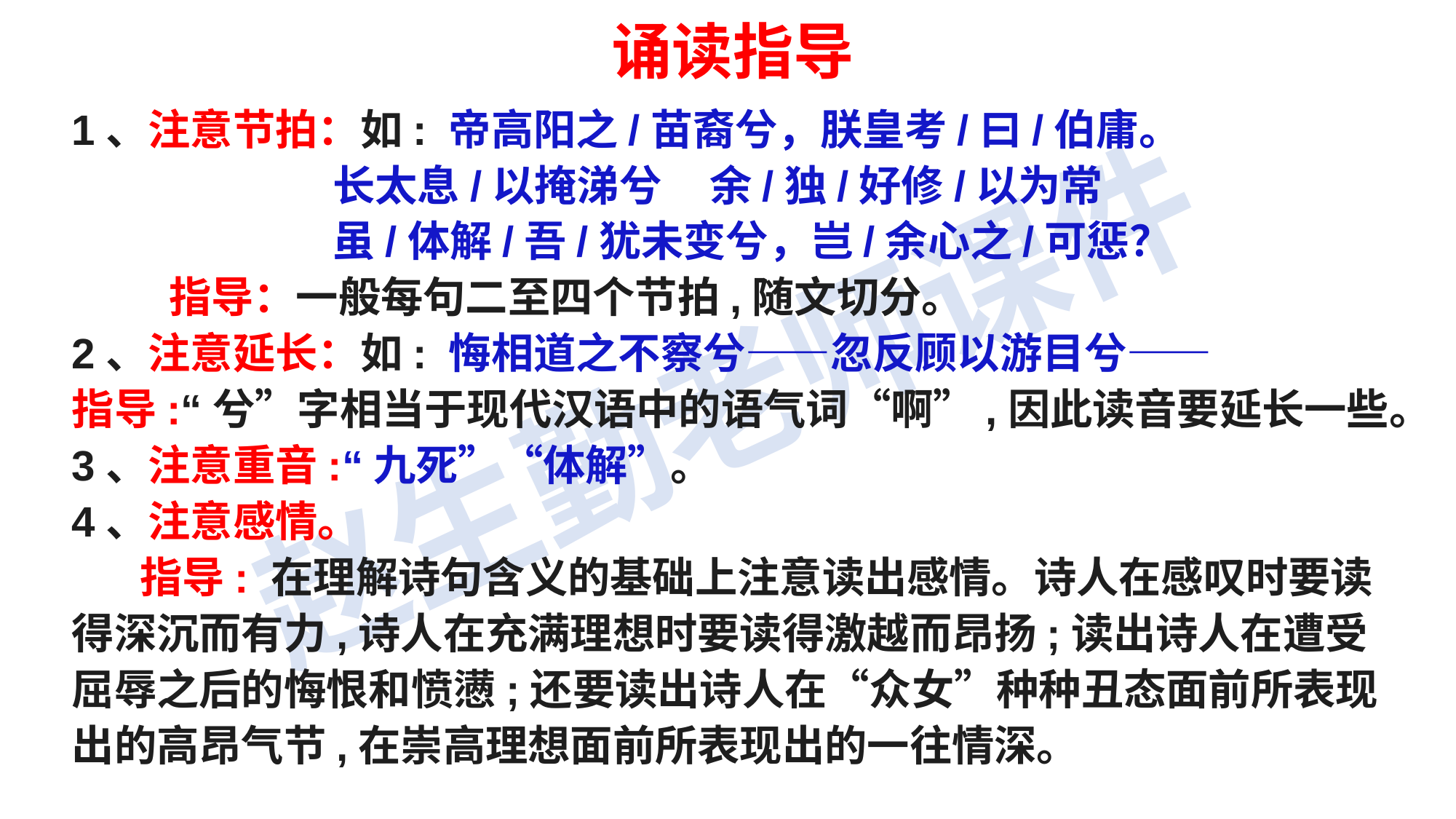

诵读指导
1、注意节拍：如: 帝高阳之/苗裔兮，朕皇考/曰/伯庸。
                          长太息/以掩涕兮     余/独/好修/以为常
                          虽/体解/吾/犹未变兮，岂/余心之/可惩？
         指导：一般每句二至四个节拍,随文切分。
2、注意延长：如: 悔相道之不察兮——忽反顾以游目兮——
指导:“兮”字相当于现代汉语中的语气词“啊”,因此读音要延长一些。
3、注意重音:“九死”“体解”。
4、注意感情。
      指导: 在理解诗句含义的基础上注意读出感情。诗人在感叹时要读得深沉而有力,诗人在充满理想时要读得激越而昂扬;读出诗人在遭受屈辱之后的悔恨和愤懑;还要读出诗人在“众女”种种丑态面前所表现出的高昂气节,在崇高理想面前所表现出的一往情深。